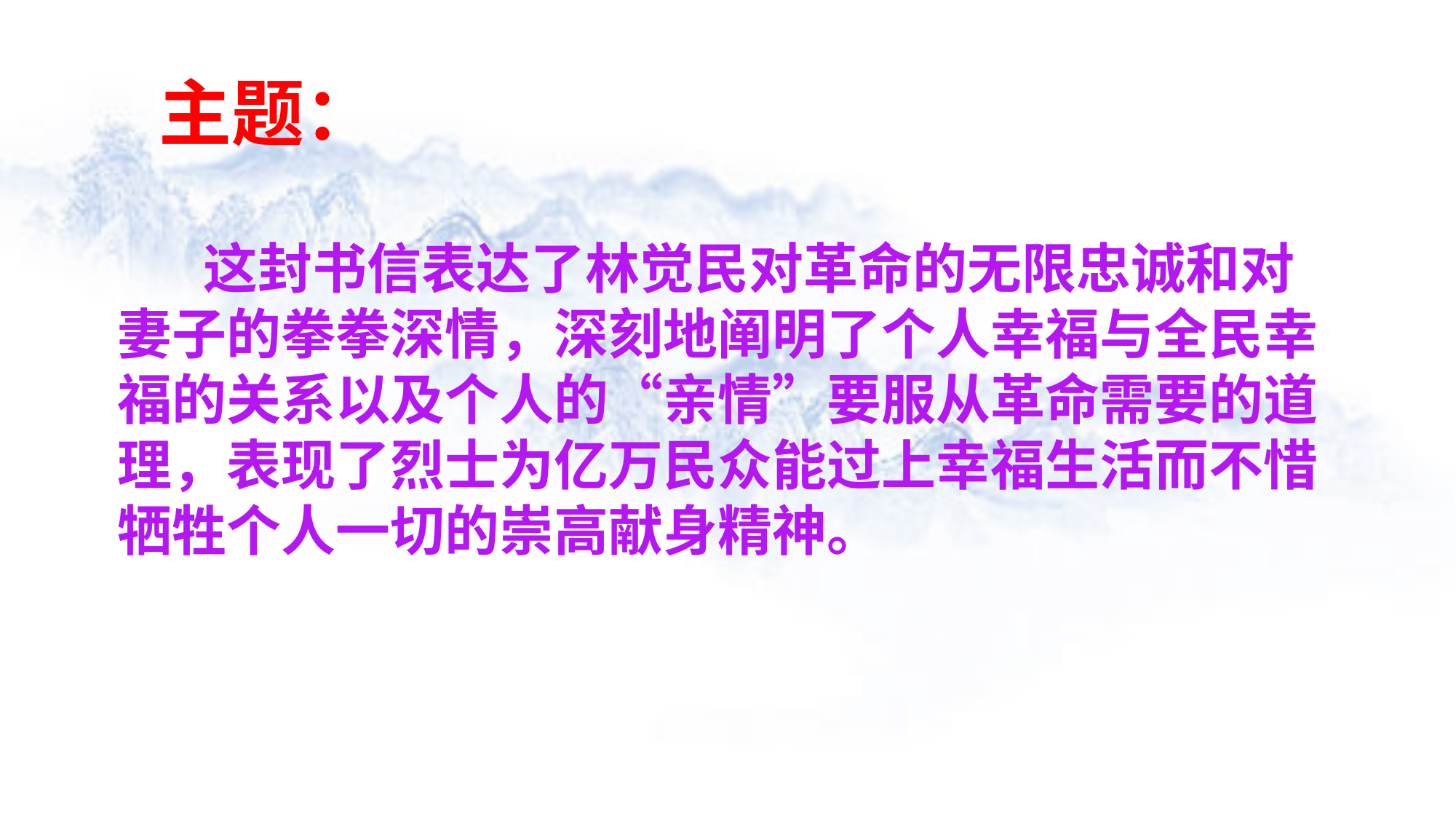

主题：
这封书信表达了林觉民对革命的无限忠诚和对妻子的拳拳深情，深刻地阐明了个人幸福与全民幸福的关系以及个人的“亲情”要服从革命需要的道理，表现了烈士为亿万民众能过上幸福生活而不惜牺牲个人一切的崇高献身精神。